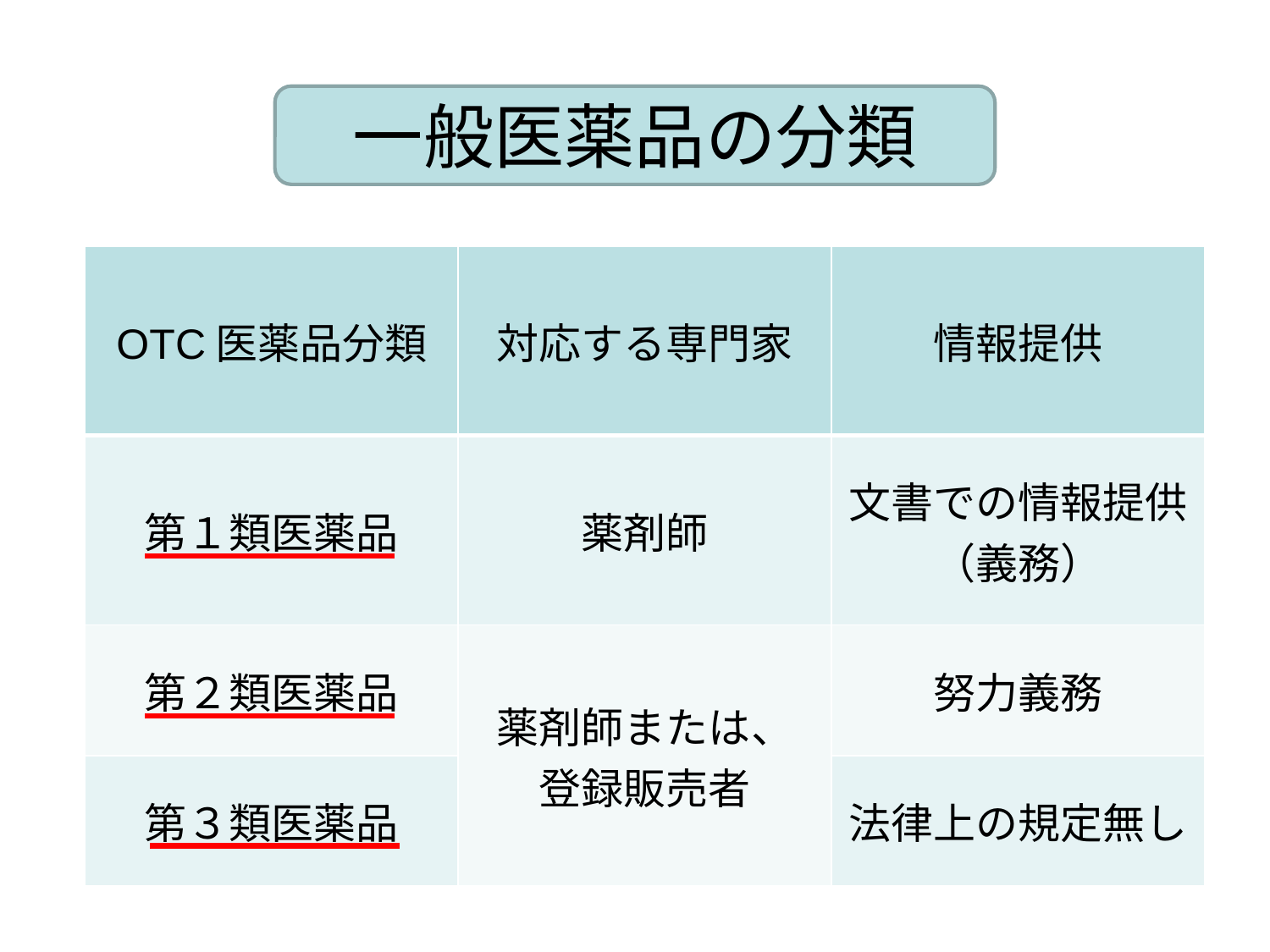

一般医薬品の分類

| OTC医薬品分類 | 対応する専門家 | 情報提供 |
| --- | --- | --- |
| 第１類医薬品 | 薬剤師 | 文書での情報提供 （義務） |
| 第２類医薬品 | 薬剤師または、 登録販売者 | 努力義務 |
| 第３類医薬品 |  | 法律上の規定無し |